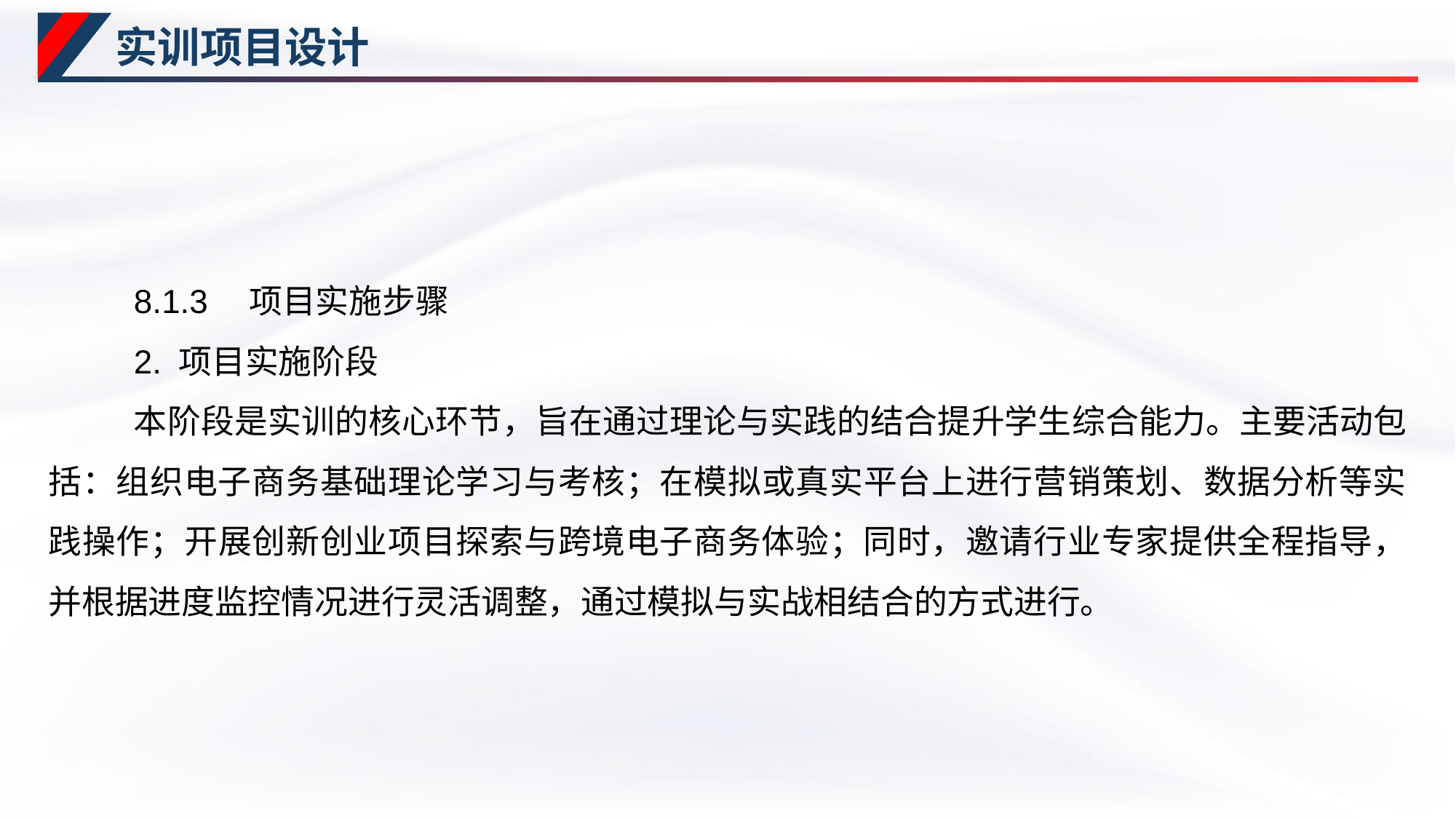

# 实训项目设计
8.1.3　项目实施步骤
2. 项目实施阶段
本阶段是实训的核心环节，旨在通过理论与实践的结合提升学生综合能力。主要活动包括：组织电子商务基础理论学习与考核；在模拟或真实平台上进行营销策划、数据分析等实践操作；开展创新创业项目探索与跨境电子商务体验；同时，邀请行业专家提供全程指导，并根据进度监控情况进行灵活调整，通过模拟与实战相结合的方式进行。